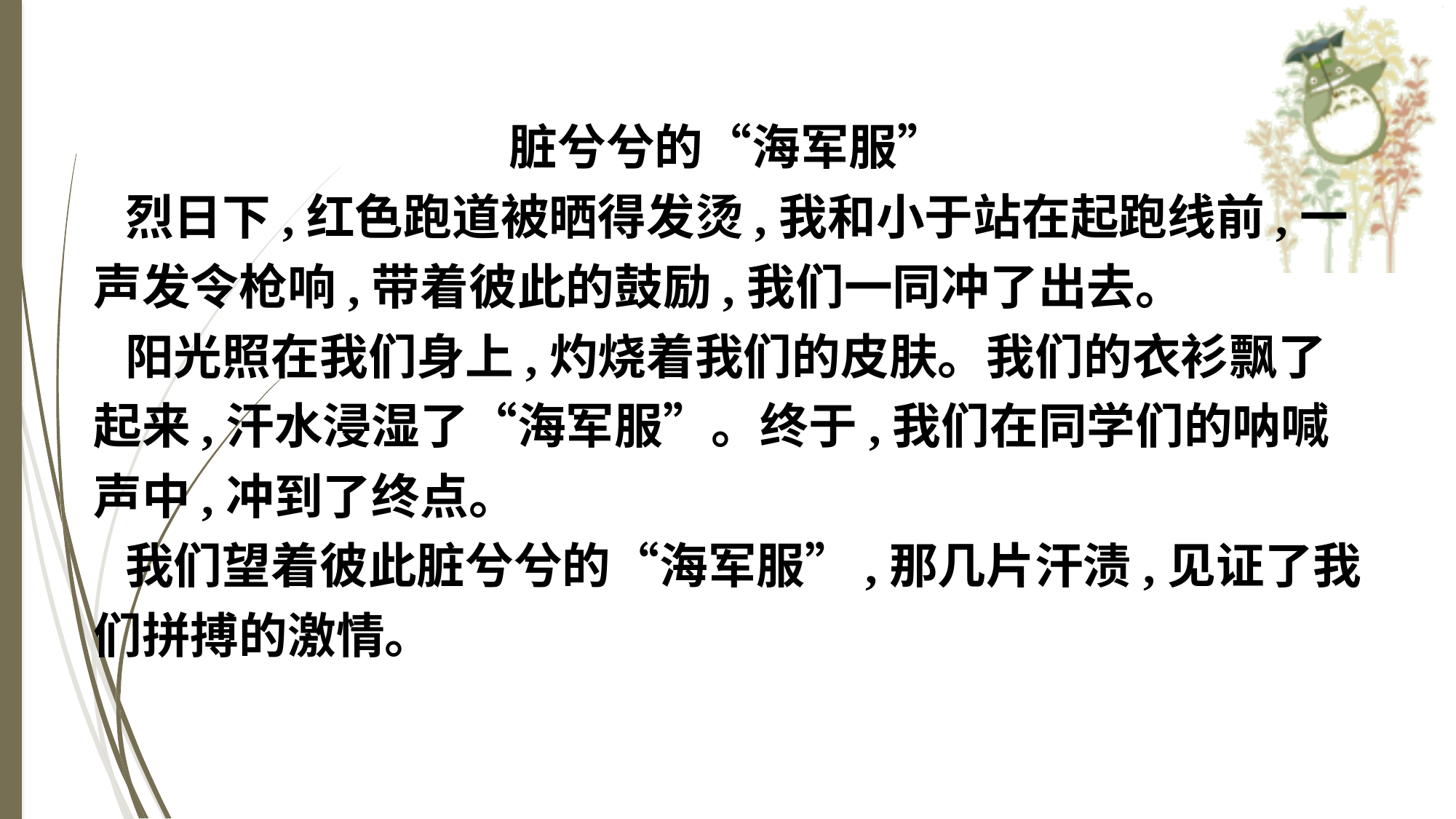

脏兮兮的“海军服”
烈日下,红色跑道被晒得发烫,我和小于站在起跑线前,一声发令枪响,带着彼此的鼓励,我们一同冲了出去。
阳光照在我们身上,灼烧着我们的皮肤。我们的衣衫飘了起来,汗水浸湿了“海军服”。终于,我们在同学们的呐喊声中,冲到了终点。
我们望着彼此脏兮兮的“海军服”,那几片汗渍,见证了我们拼搏的激情。